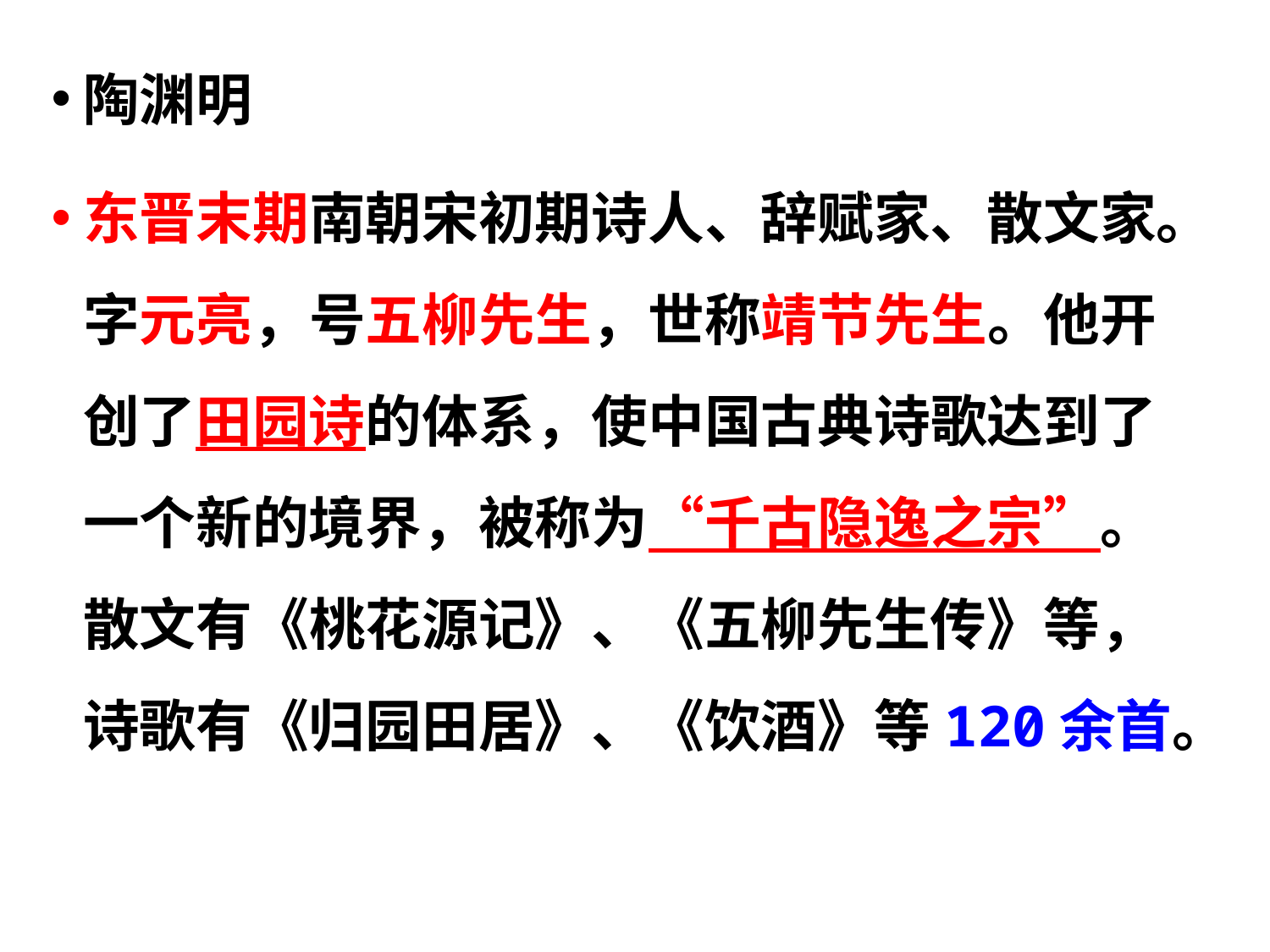

陶渊明
东晋末期南朝宋初期诗人、辞赋家、散文家。字元亮，号五柳先生，世称靖节先生。他开创了田园诗的体系，使中国古典诗歌达到了一个新的境界，被称为“千古隐逸之宗”。散文有《桃花源记》、《五柳先生传》等，诗歌有《归园田居》、《饮酒》等120余首。